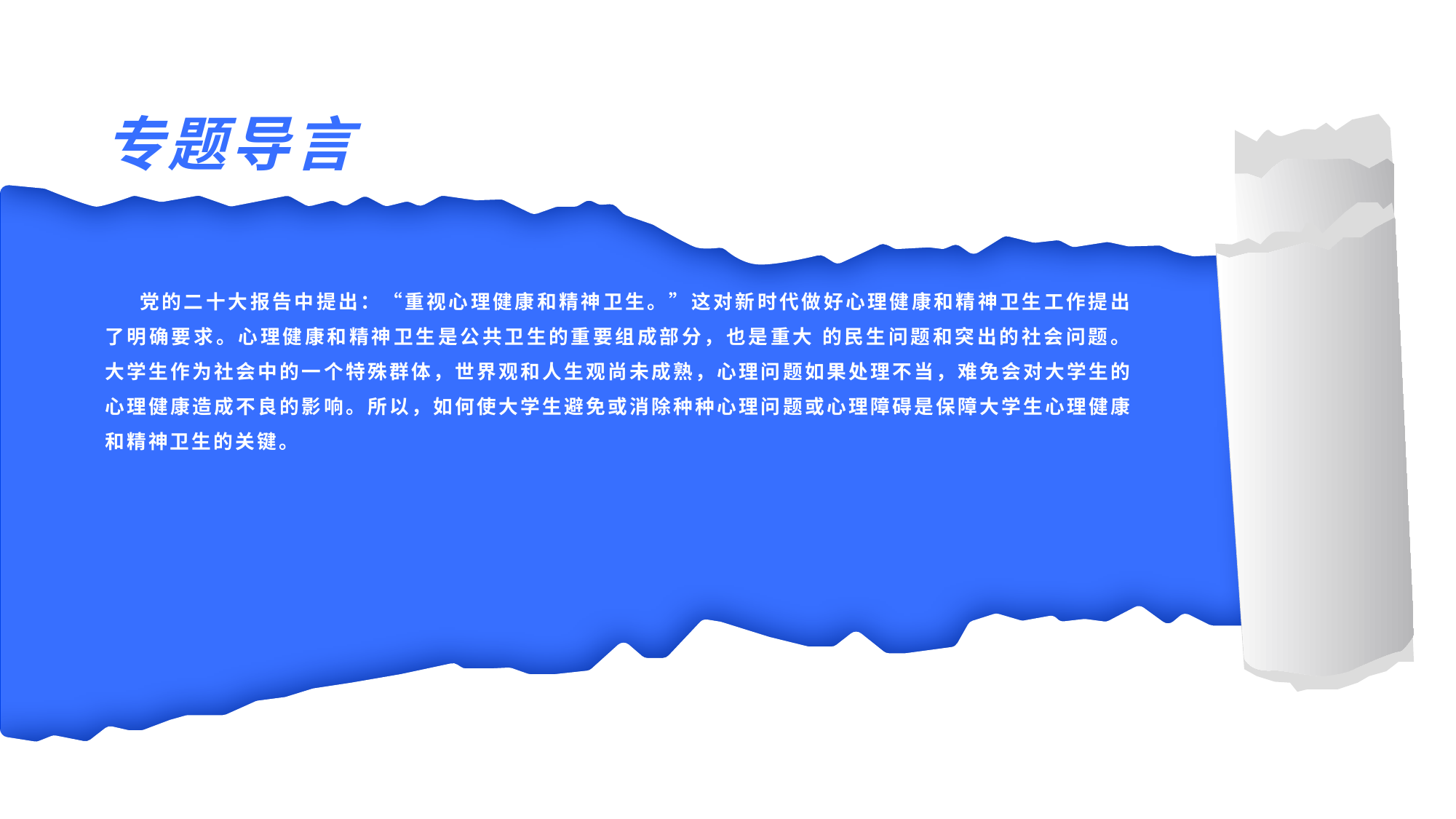

# 专题导言

党的二十大报告中提出：“重视心理健康和精神卫生。”这对新时代做好心理健康和精神卫生工作提出了明确要求。心理健康和精神卫生是公共卫生的重要组成部分，也是重大 的民生问题和突出的社会问题。大学生作为社会中的一个特殊群体，世界观和人生观尚未成熟，心理问题如果处理不当，难免会对大学生的心理健康造成不良的影响。所以，如何使大学生避免或消除种种心理问题或心理障碍是保障大学生心理健康和精神卫生的关键。